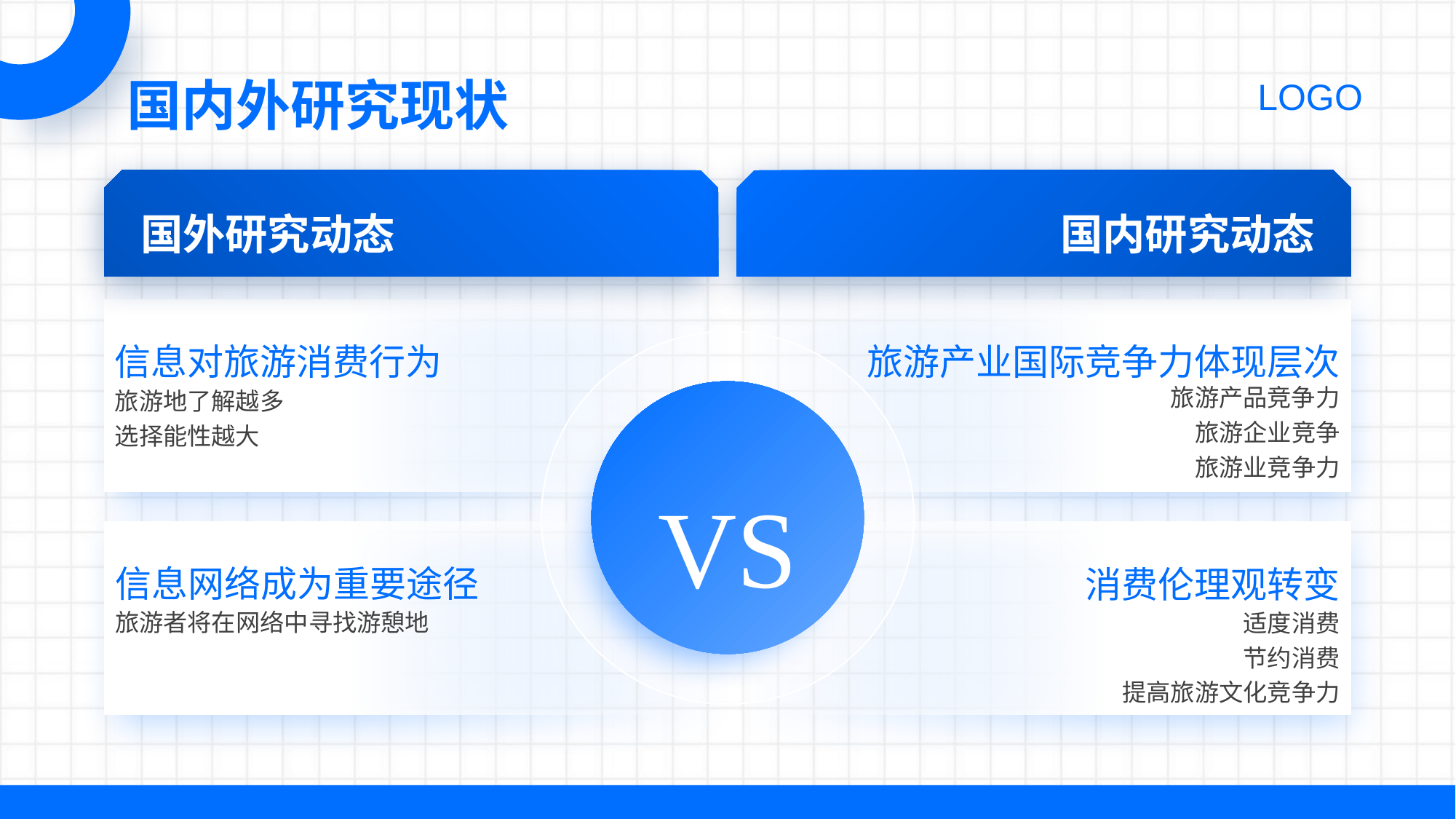

国内外研究现状

国外研究动态
国内研究动态

旅游产业国际竞争力体现层次
信息对旅游消费行为

旅游产品竞争力
旅游企业竞争
旅游业竞争力
旅游地了解越多
选择能性越大

VS

信息网络成为重要途径
消费伦理观转变
旅游者将在网络中寻找游憩地

适度消费
节约消费
提高旅游文化竞争力